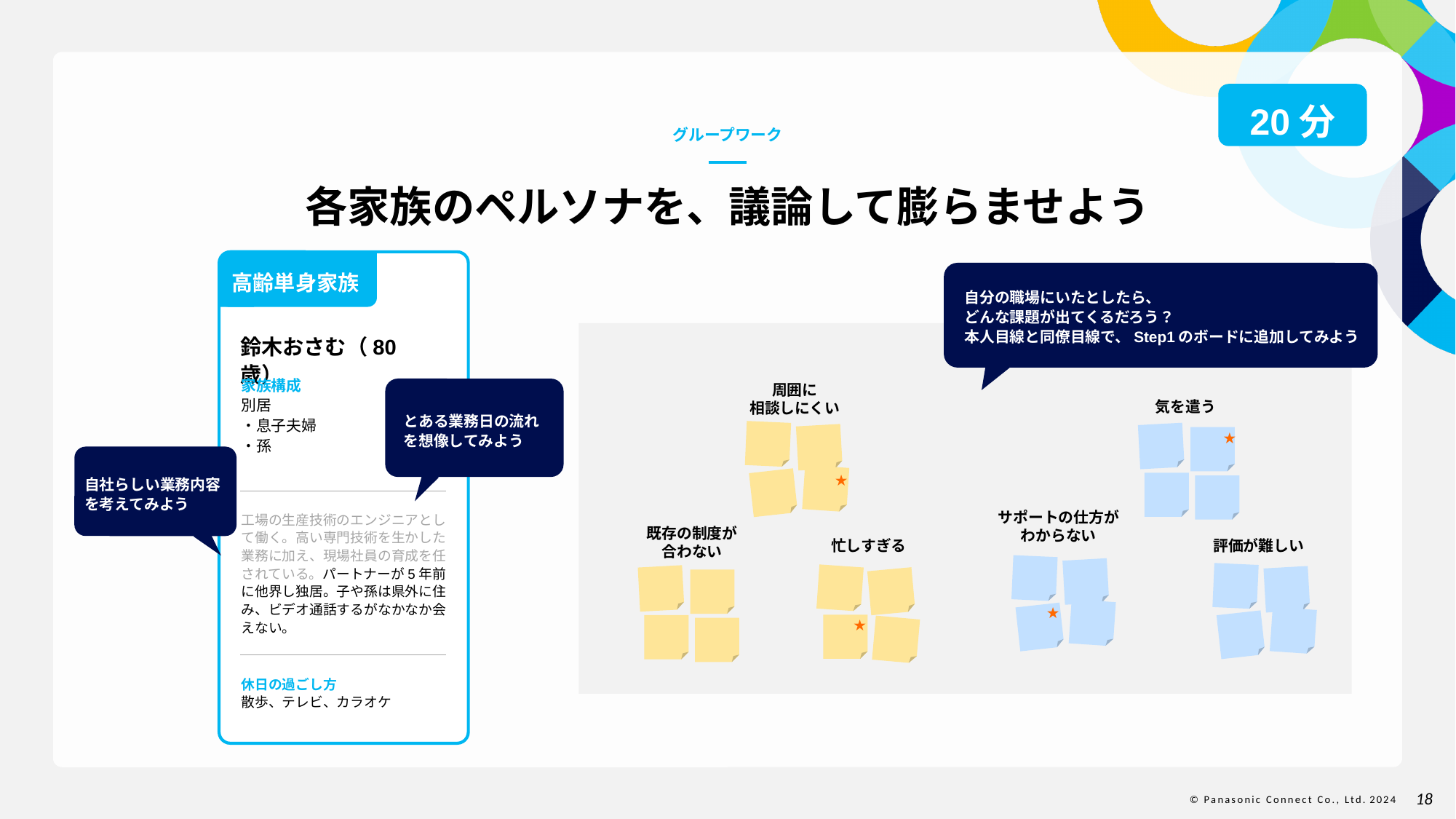

20分
グループワーク
各家族のペルソナを、議論して膨らませよう

高齢単身家族

鈴木おさむ（80 歳）
家族構成
別居
・息子夫婦
・孫
工場の生産技術のエンジニアとして働く。高い専門技術を生かした業務に加え、現場社員の育成を任されている。パートナーが5年前に他界し独居。子や孫は県外に住み、ビデオ通話するがなかなか会えない。
休日の過ごし方
散歩、テレビ、カラオケ

自分の職場にいたとしたら、
どんな課題が出てくるだろう？
本人目線と同僚目線で、Step1のボードに追加してみよう

周囲に
相談しにくい

気を遣う
とある業務日の流れを想像してみよう

★

★

自社らしい業務内容を考えてみよう

サポートの仕方が
わからない
既存の制度が
合わない
忙しすぎる
評価が難しい

★

★